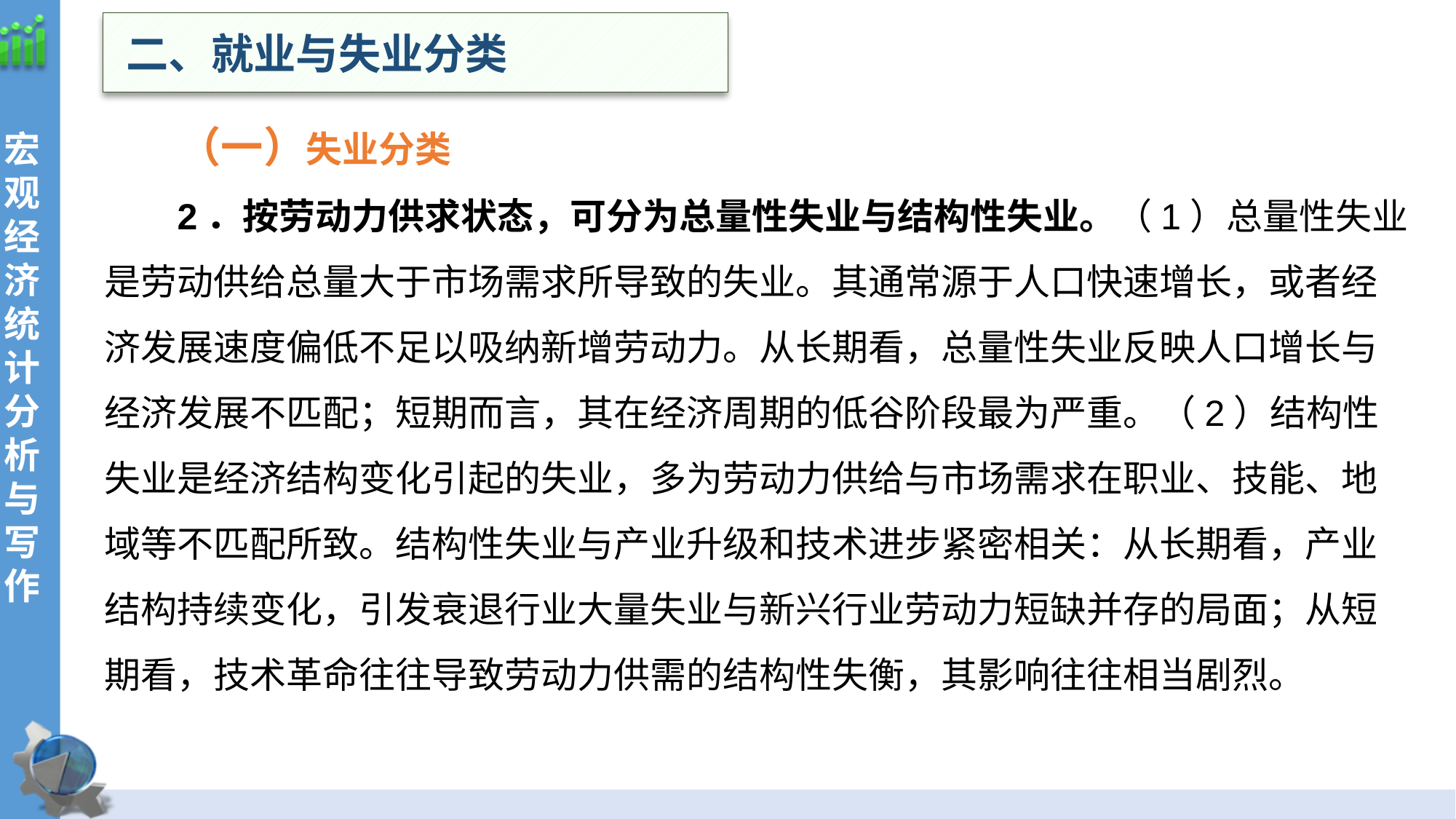

二、就业与失业分类
         （一）失业分类
2．按劳动力供求状态，可分为总量性失业与结构性失业。（1）总量性失业是劳动供给总量大于市场需求所导致的失业。其通常源于人口快速增长，或者经济发展速度偏低不足以吸纳新增劳动力。从长期看，总量性失业反映人口增长与经济发展不匹配；短期而言，其在经济周期的低谷阶段最为严重。（2）结构性失业是经济结构变化引起的失业，多为劳动力供给与市场需求在职业、技能、地域等不匹配所致。结构性失业与产业升级和技术进步紧密相关：从长期看，产业结构持续变化，引发衰退行业大量失业与新兴行业劳动力短缺并存的局面；从短期看，技术革命往往导致劳动力供需的结构性失衡，其影响往往相当剧烈。

14